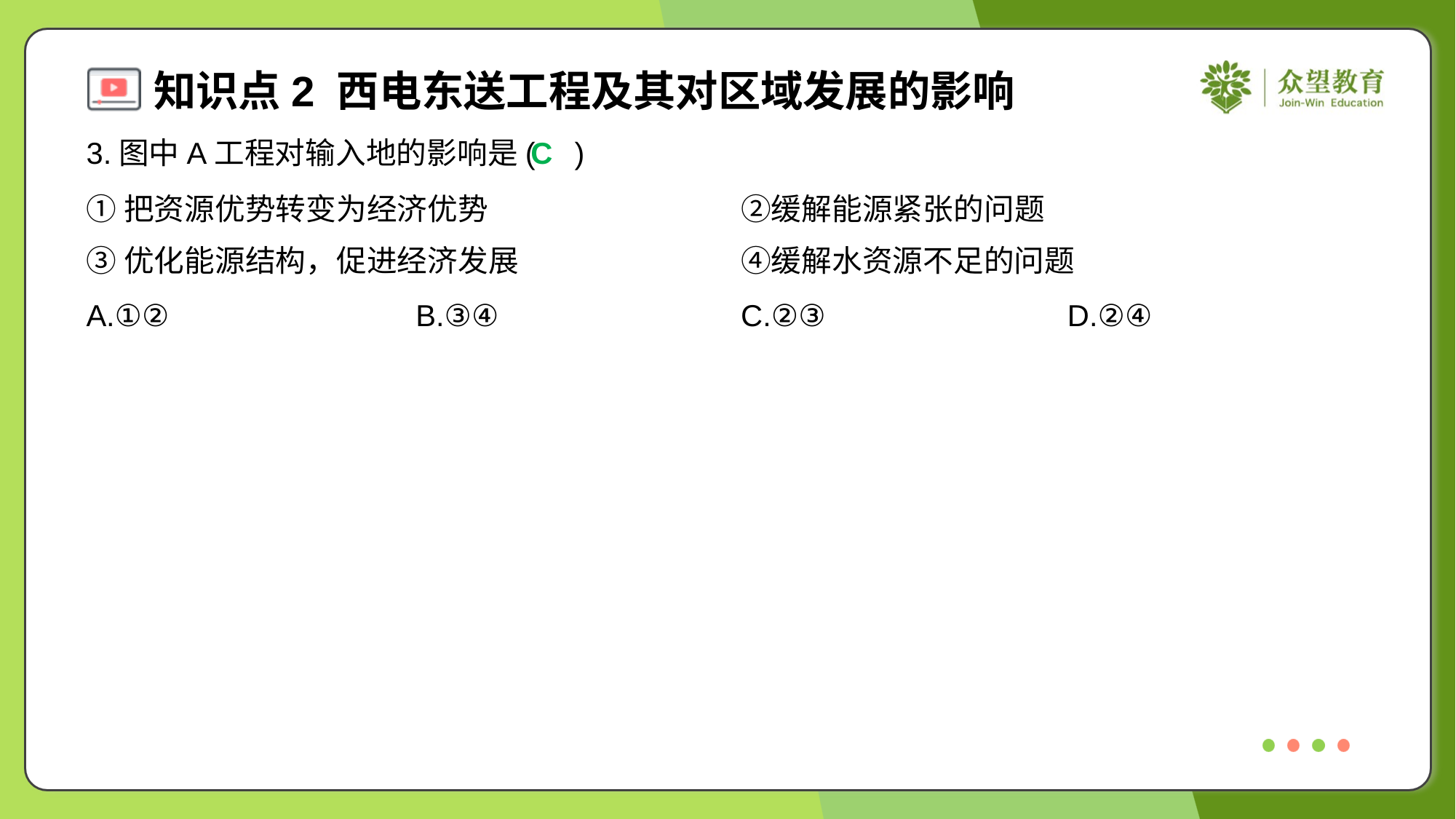

3.图中A工程对输入地的影响是(     )
C
①把资源优势转变为经济优势	②缓解能源紧张的问题
③优化能源结构，促进经济发展	④缓解水资源不足的问题
A.①②	B.③④	C.②③	D.②④